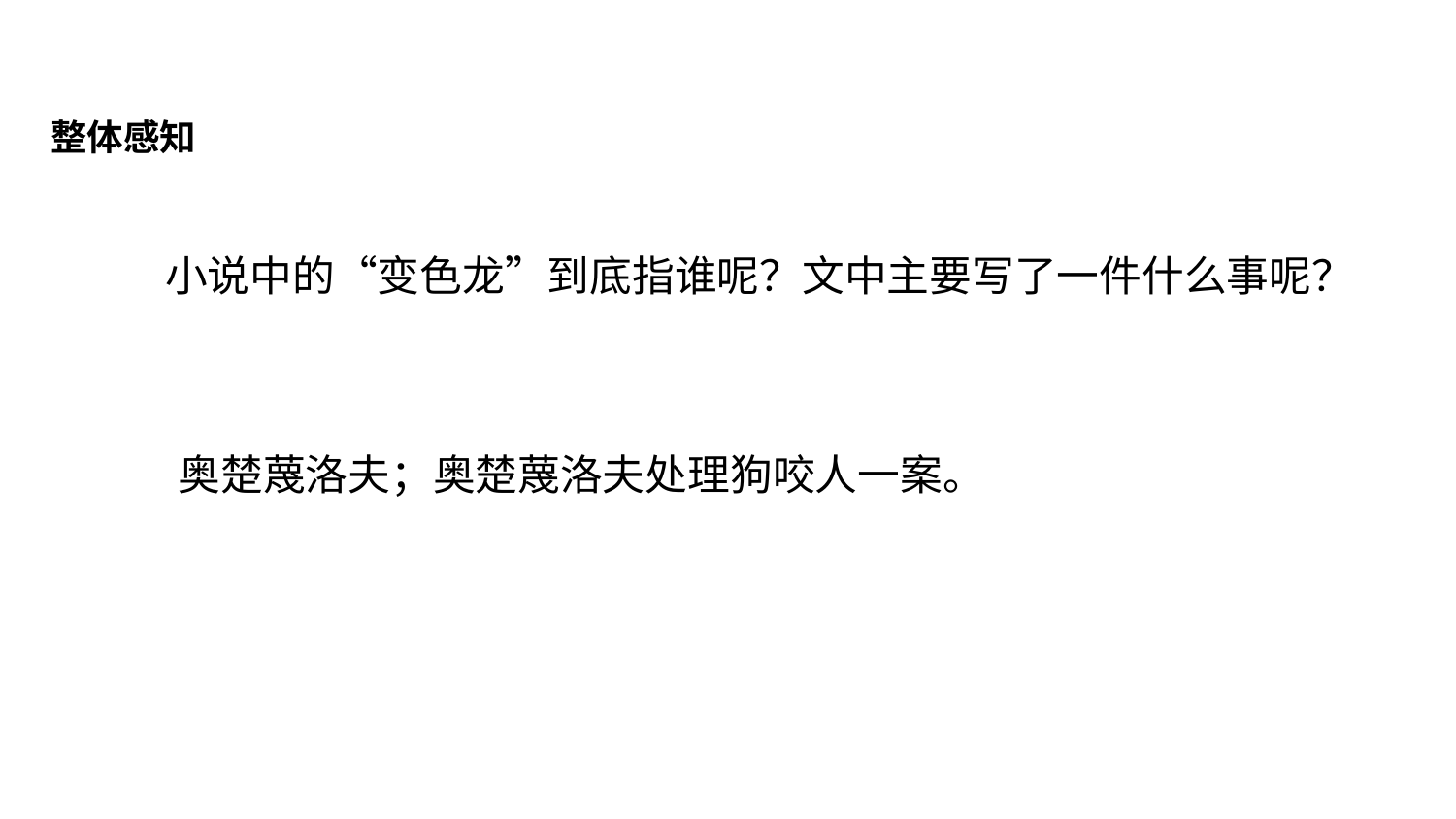

整体感知
小说中的“变色龙”到底指谁呢？文中主要写了一件什么事呢？
奥楚蔑洛夫；奥楚蔑洛夫处理狗咬人一案。